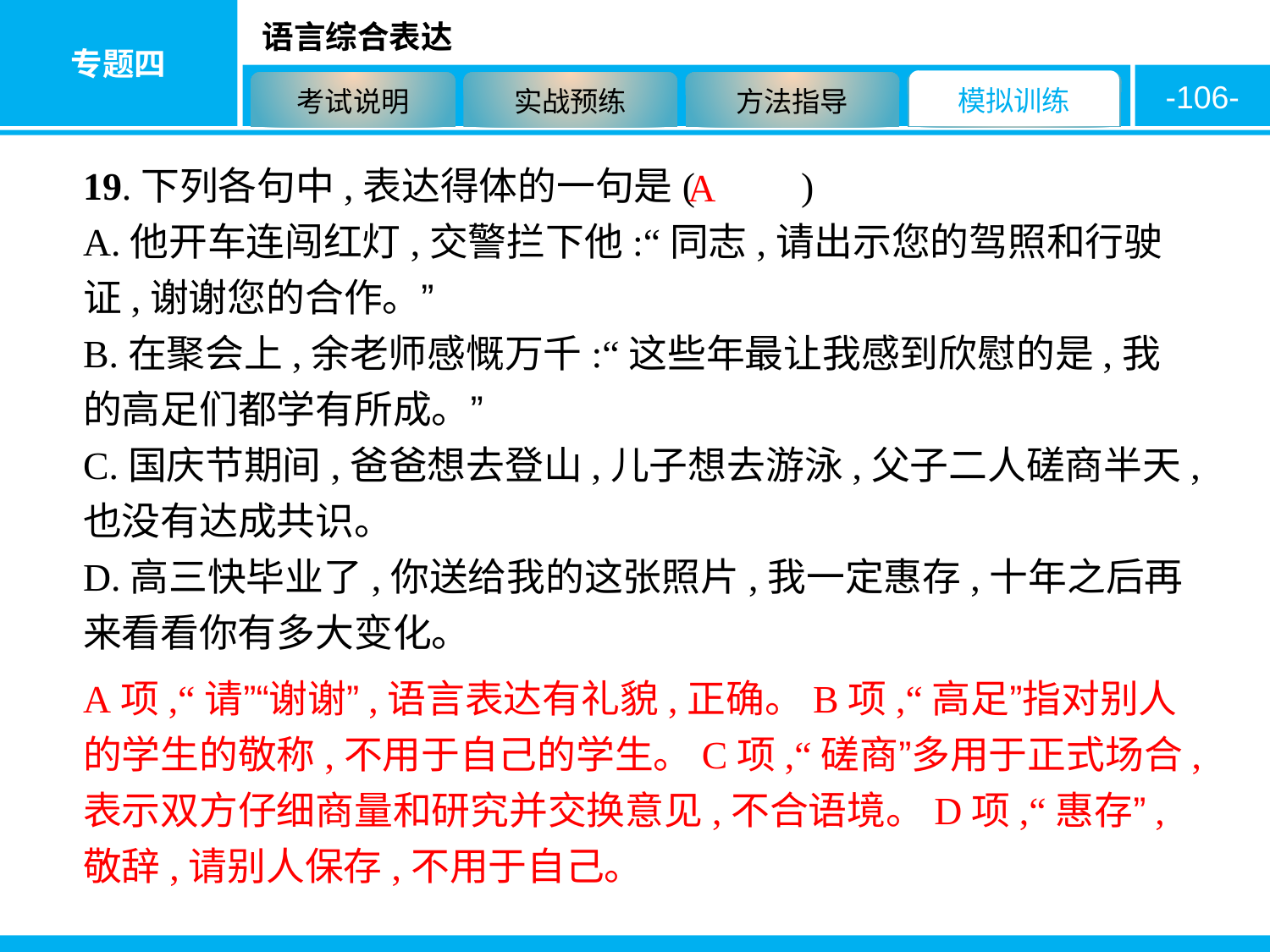

-106-
19.下列各句中,表达得体的一句是( 　　)
A.他开车连闯红灯,交警拦下他:“同志,请出示您的驾照和行驶证,谢谢您的合作。”
B.在聚会上,余老师感慨万千:“这些年最让我感到欣慰的是,我的高足们都学有所成。”
C.国庆节期间,爸爸想去登山,儿子想去游泳,父子二人磋商半天,也没有达成共识。
D.高三快毕业了,你送给我的这张照片,我一定惠存,十年之后再来看看你有多大变化。
A
A项,“请”“谢谢”,语言表达有礼貌,正确。B项,“高足”指对别人的学生的敬称,不用于自己的学生。C项,“磋商”多用于正式场合,表示双方仔细商量和研究并交换意见,不合语境。D项,“惠存”,敬辞,请别人保存,不用于自己。